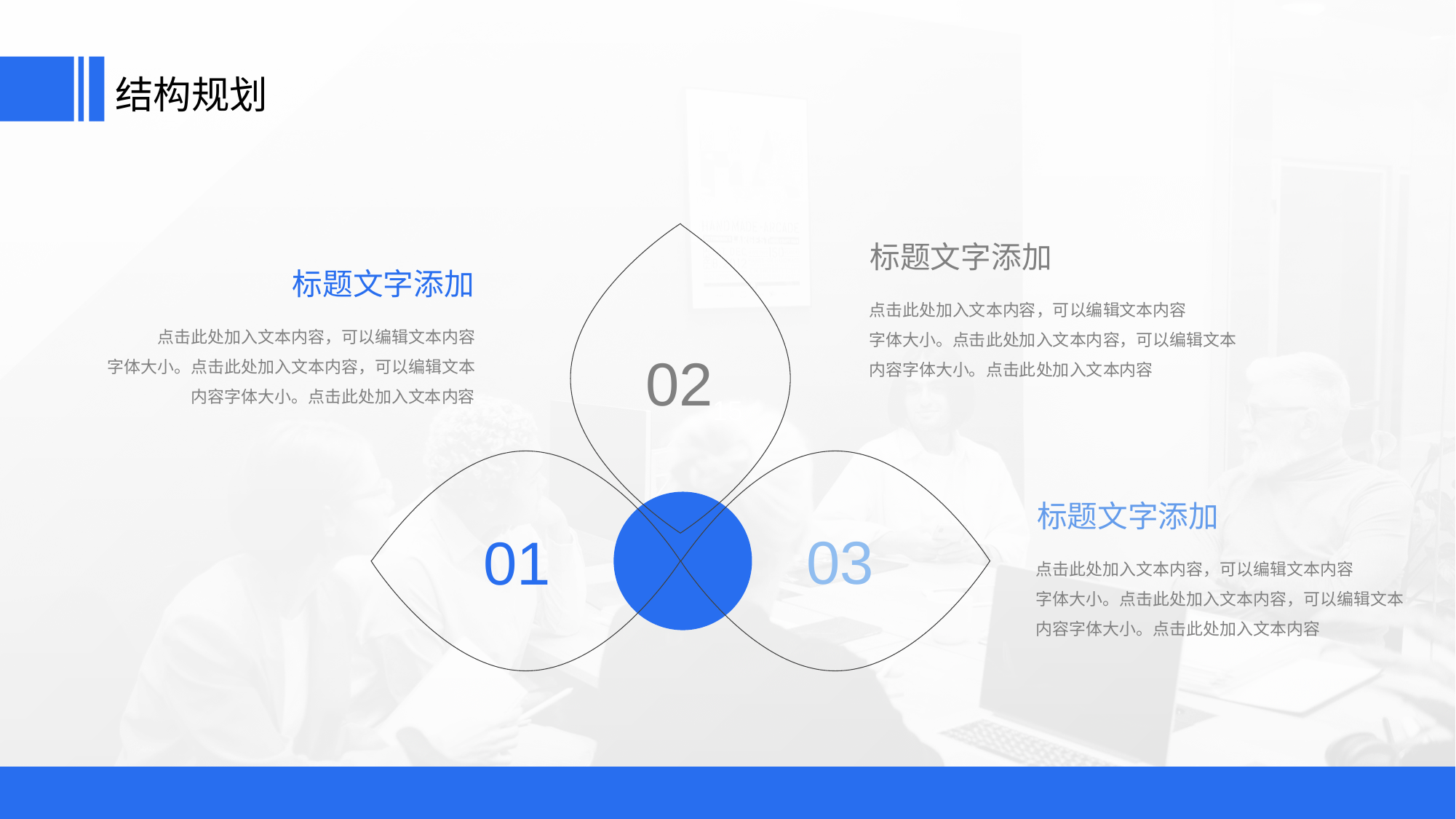

结构规划

02

01

03

标题文字添加
点击此处加入文本内容，可以编辑文本内容
字体大小。点击此处加入文本内容，可以编辑文本内容字体大小。点击此处加入文本内容
标题文字添加
点击此处加入文本内容，可以编辑文本内容
字体大小。点击此处加入文本内容，可以编辑文本内容字体大小。点击此处加入文本内容
标题文字添加
点击此处加入文本内容，可以编辑文本内容
字体大小。点击此处加入文本内容，可以编辑文本内容字体大小。点击此处加入文本内容